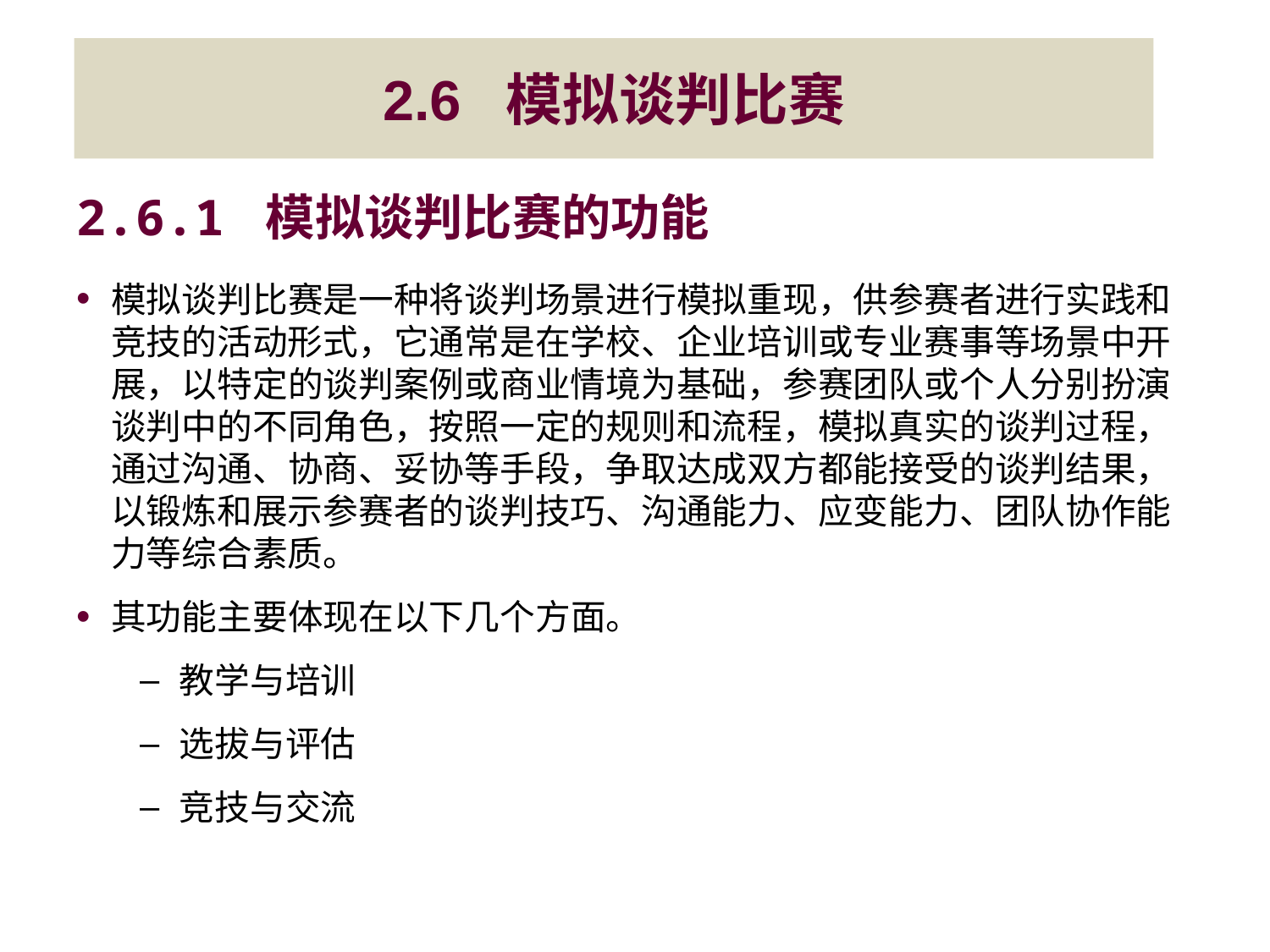

# 2.6  模拟谈判比赛
2.6.1 模拟谈判比赛的功能
模拟谈判比赛是一种将谈判场景进行模拟重现，供参赛者进行实践和竞技的活动形式，它通常是在学校、企业培训或专业赛事等场景中开展，以特定的谈判案例或商业情境为基础，参赛团队或个人分别扮演谈判中的不同角色，按照一定的规则和流程，模拟真实的谈判过程，通过沟通、协商、妥协等手段，争取达成双方都能接受的谈判结果，以锻炼和展示参赛者的谈判技巧、沟通能力、应变能力、团队协作能力等综合素质。
其功能主要体现在以下几个方面。
教学与培训
选拔与评估
竞技与交流